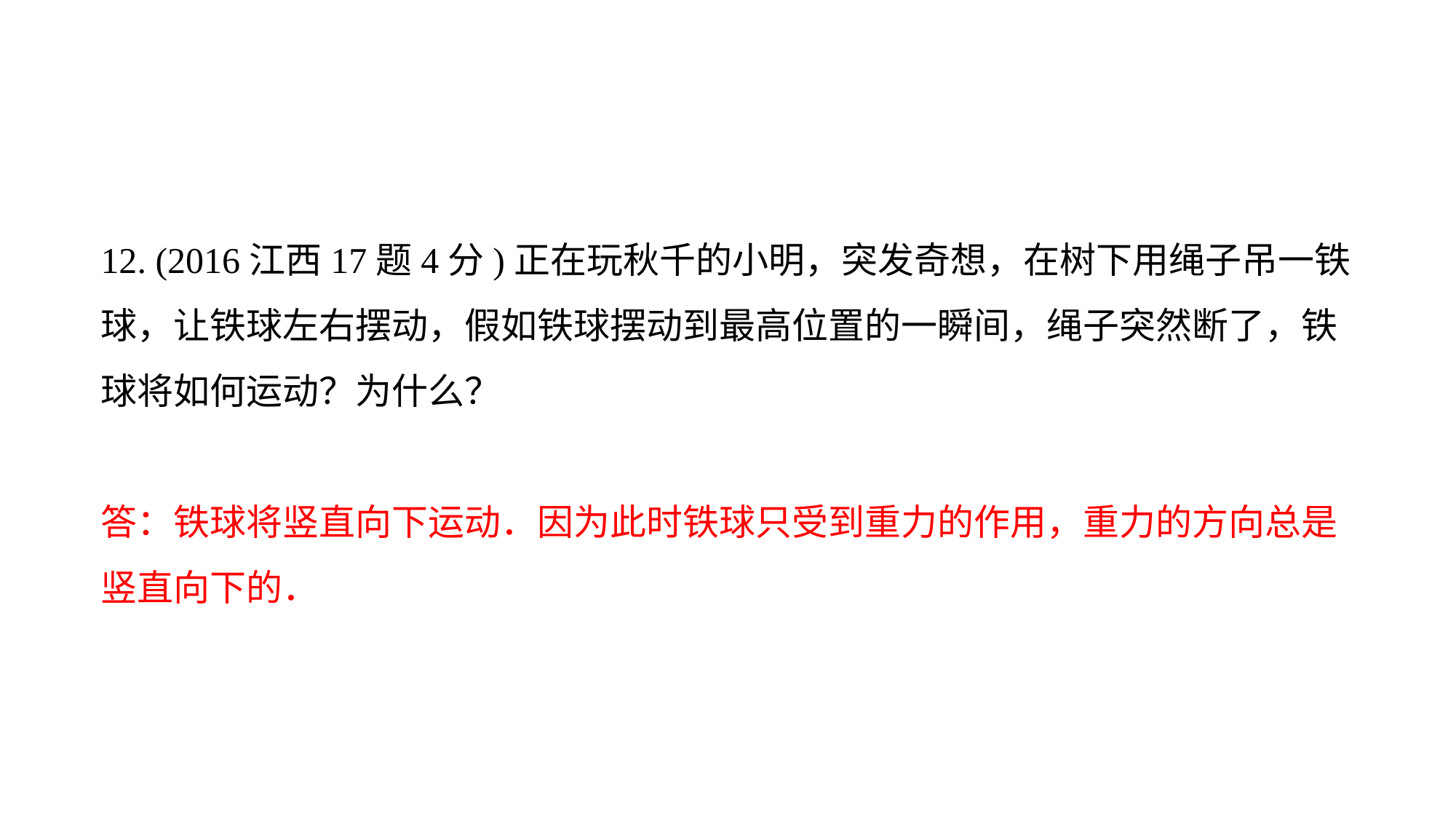

12. (2016江西17题4分)正在玩秋千的小明，突发奇想，在树下用绳子吊一铁球，让铁球左右摆动，假如铁球摆动到最高位置的一瞬间，绳子突然断了，铁球将如何运动？为什么？
答：铁球将竖直向下运动．因为此时铁球只受到重力的作用，重力的方向总是竖直向下的．